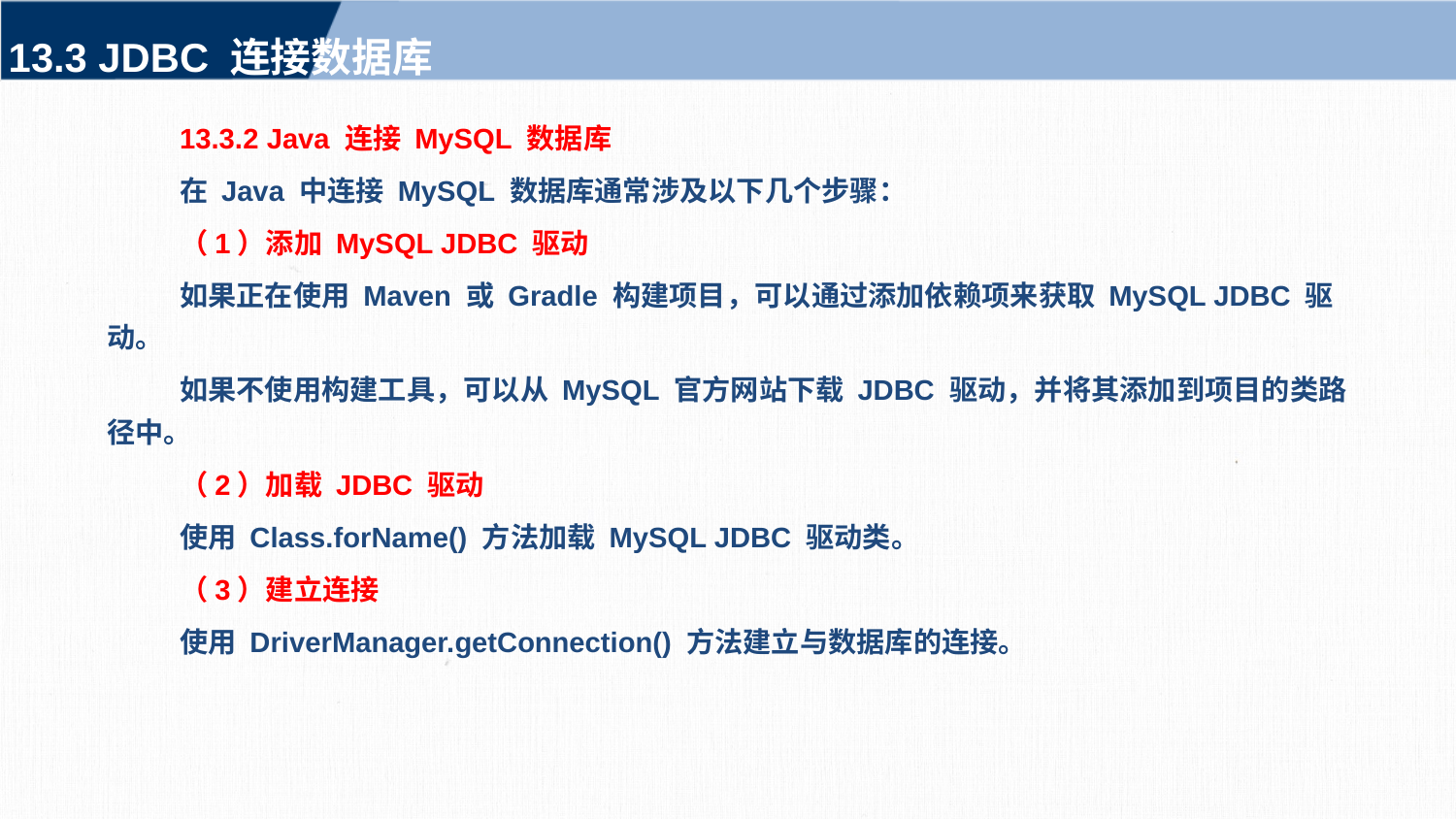

13.3 JDBC 连接数据库

13.3.2 Java 连接 MySQL 数据库
在 Java 中连接 MySQL 数据库通常涉及以下几个步骤：
（1）添加 MySQL JDBC 驱动
如果正在使用 Maven 或 Gradle 构建项目，可以通过添加依赖项来获取 MySQL JDBC 驱动。
如果不使用构建工具，可以从 MySQL 官方网站下载 JDBC 驱动，并将其添加到项目的类路径中。
（2）加载 JDBC 驱动
使用 Class.forName() 方法加载 MySQL JDBC 驱动类。
（3）建立连接
使用 DriverManager.getConnection() 方法建立与数据库的连接。